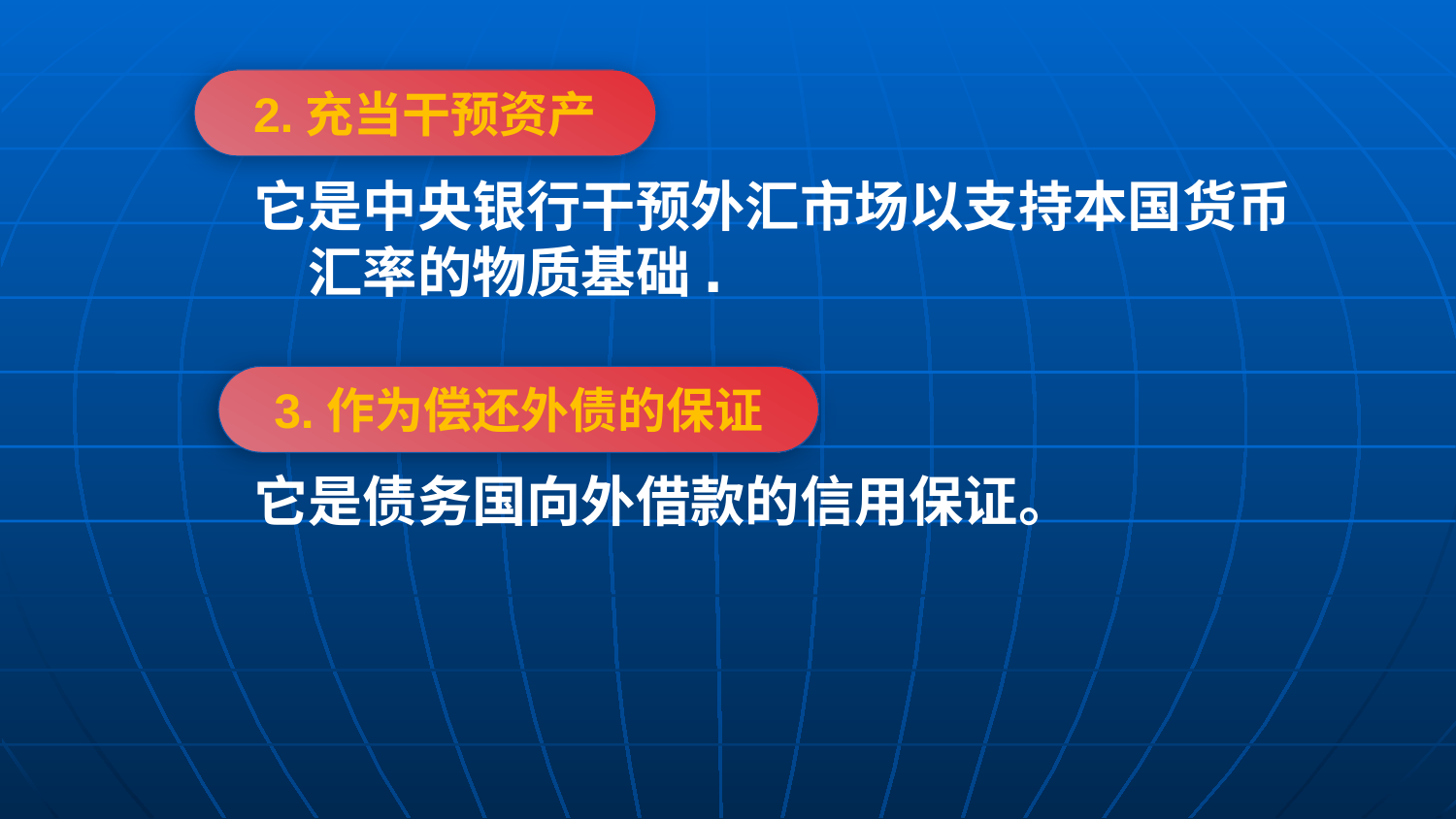

2.充当干预资产
它是中央银行干预外汇市场以支持本国货币汇率的物质基础.

它是债务国向外借款的信用保证。
3.作为偿还外债的保证